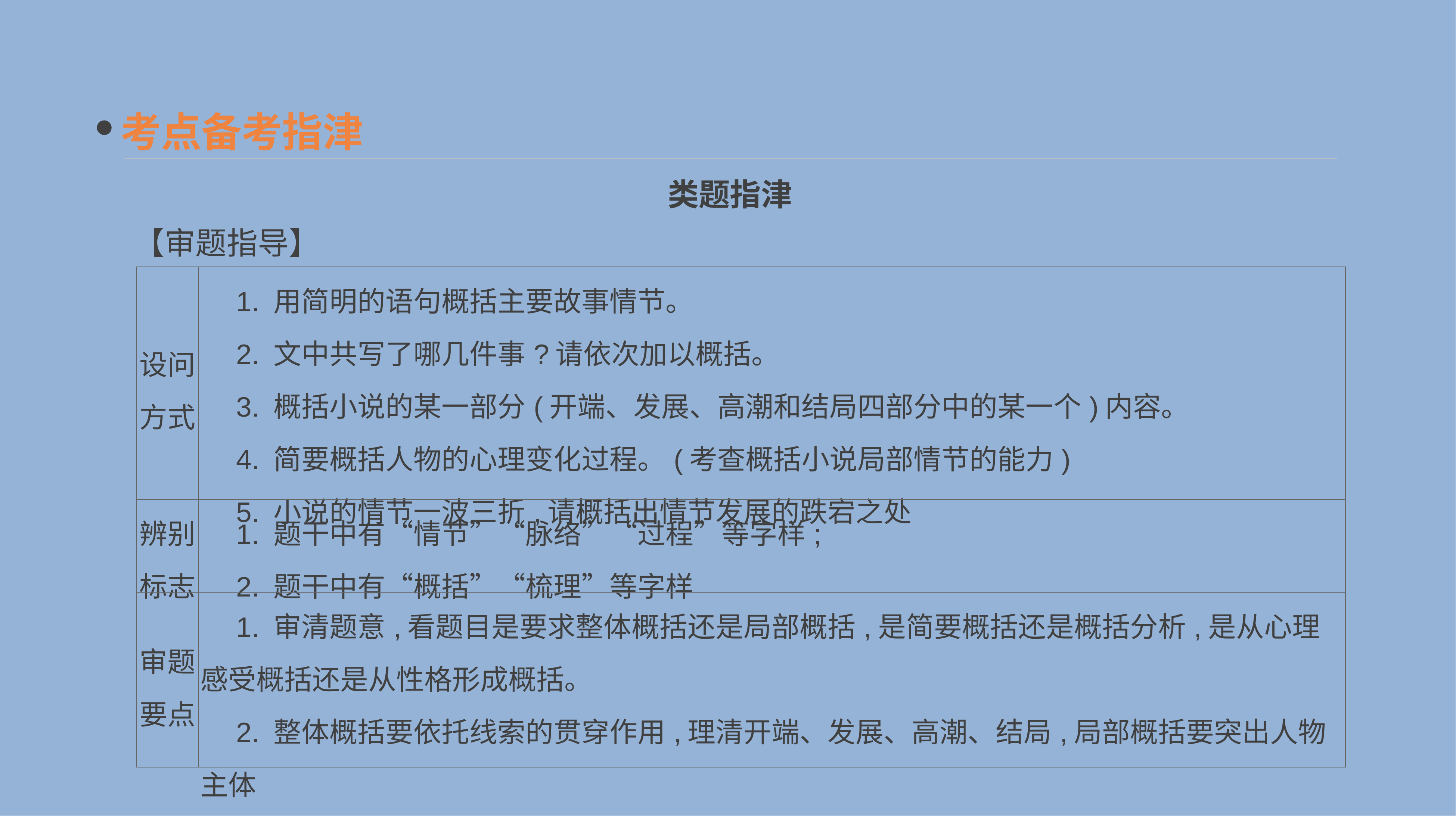

考点备考指津

类题指津
【审题指导】
| 设问 方式 | 1. 用简明的语句概括主要故事情节。 　2. 文中共写了哪几件事?请依次加以概括。 　3. 概括小说的某一部分(开端、发展、高潮和结局四部分中的某一个)内容。 　4. 简要概括人物的心理变化过程。(考查概括小说局部情节的能力) 　5. 小说的情节一波三折,请概括出情节发展的跌宕之处 |
| --- | --- |
| 辨别 标志 | 1. 题干中有“情节”“脉络”“过程”等字样; 　2. 题干中有“概括”“梳理”等字样 |
| 审题 要点 | 1. 审清题意,看题目是要求整体概括还是局部概括,是简要概括还是概括分析,是从心理感受概括还是从性格形成概括。 　2. 整体概括要依托线索的贯穿作用,理清开端、发展、高潮、结局,局部概括要突出人物主体 |